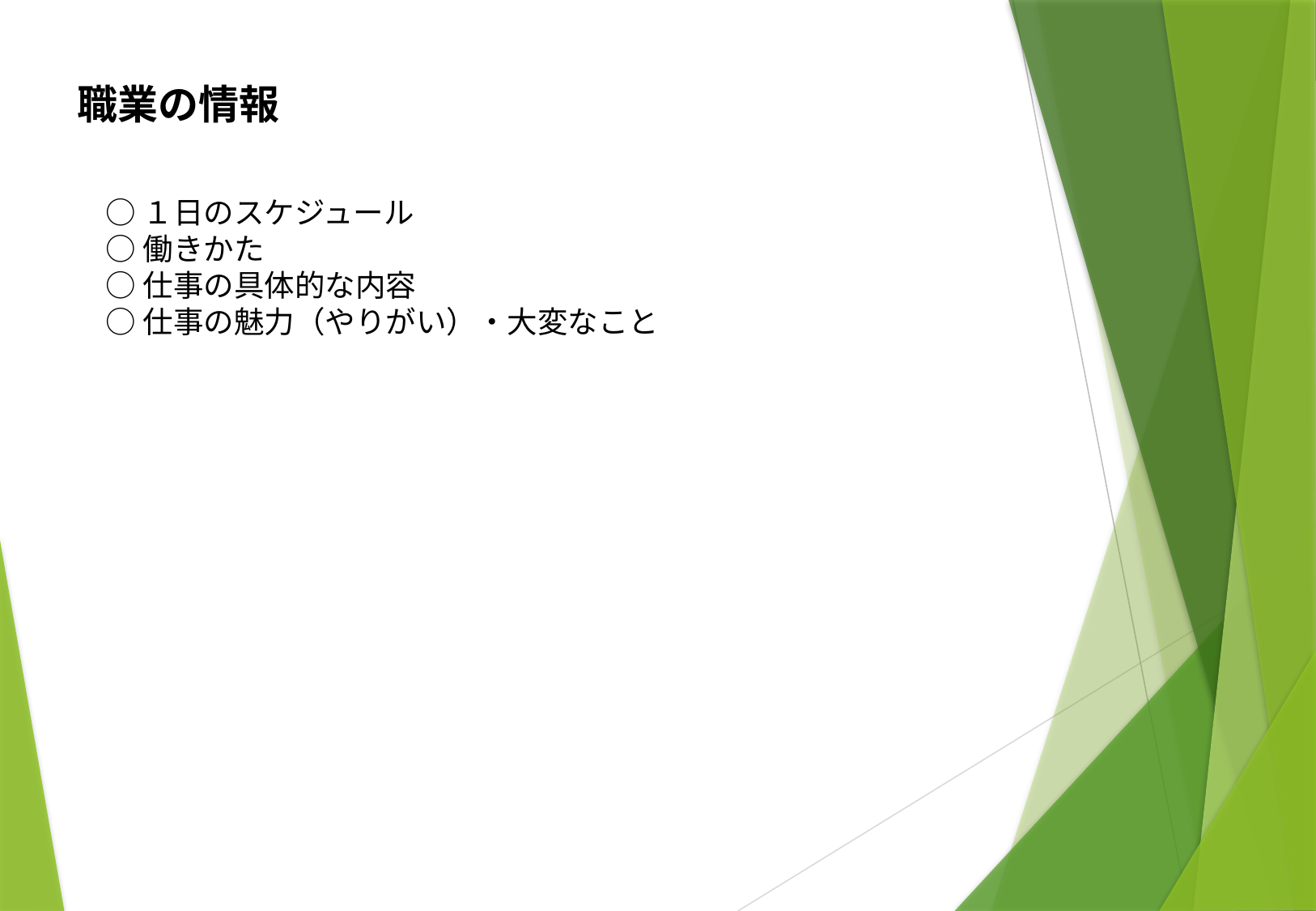

職業の情報
○１日のスケジュール
○働きかた
○仕事の具体的な内容
○仕事の魅力（やりがい）・大変なこと